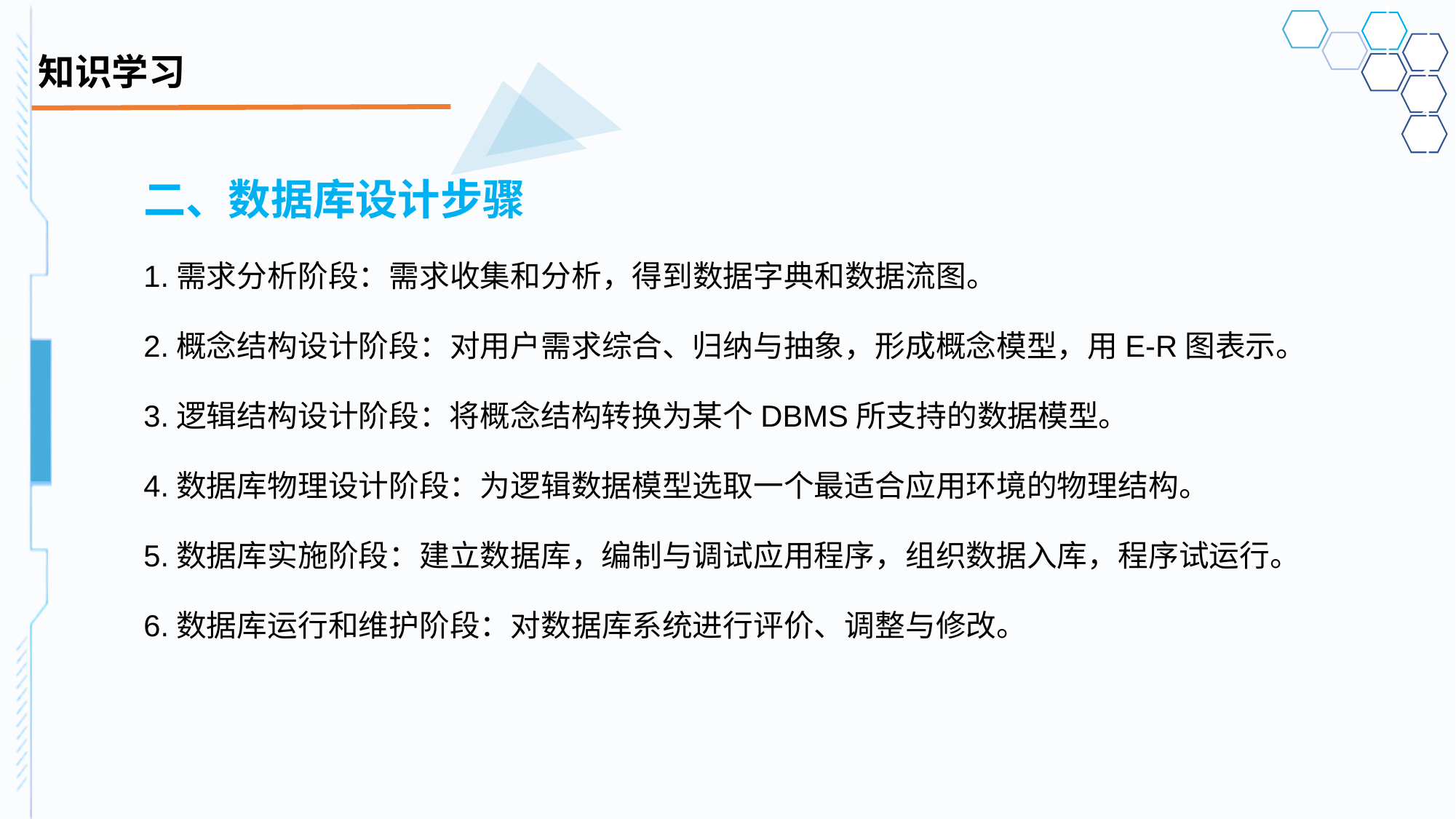

# 知识学习

二、数据库设计步骤
1.需求分析阶段：需求收集和分析，得到数据字典和数据流图。
2.概念结构设计阶段：对用户需求综合、归纳与抽象，形成概念模型，用E-R图表示。
3.逻辑结构设计阶段：将概念结构转换为某个DBMS所支持的数据模型。
4.数据库物理设计阶段：为逻辑数据模型选取一个最适合应用环境的物理结构。
5.数据库实施阶段：建立数据库，编制与调试应用程序，组织数据入库，程序试运行。
6.数据库运行和维护阶段：对数据库系统进行评价、调整与修改。